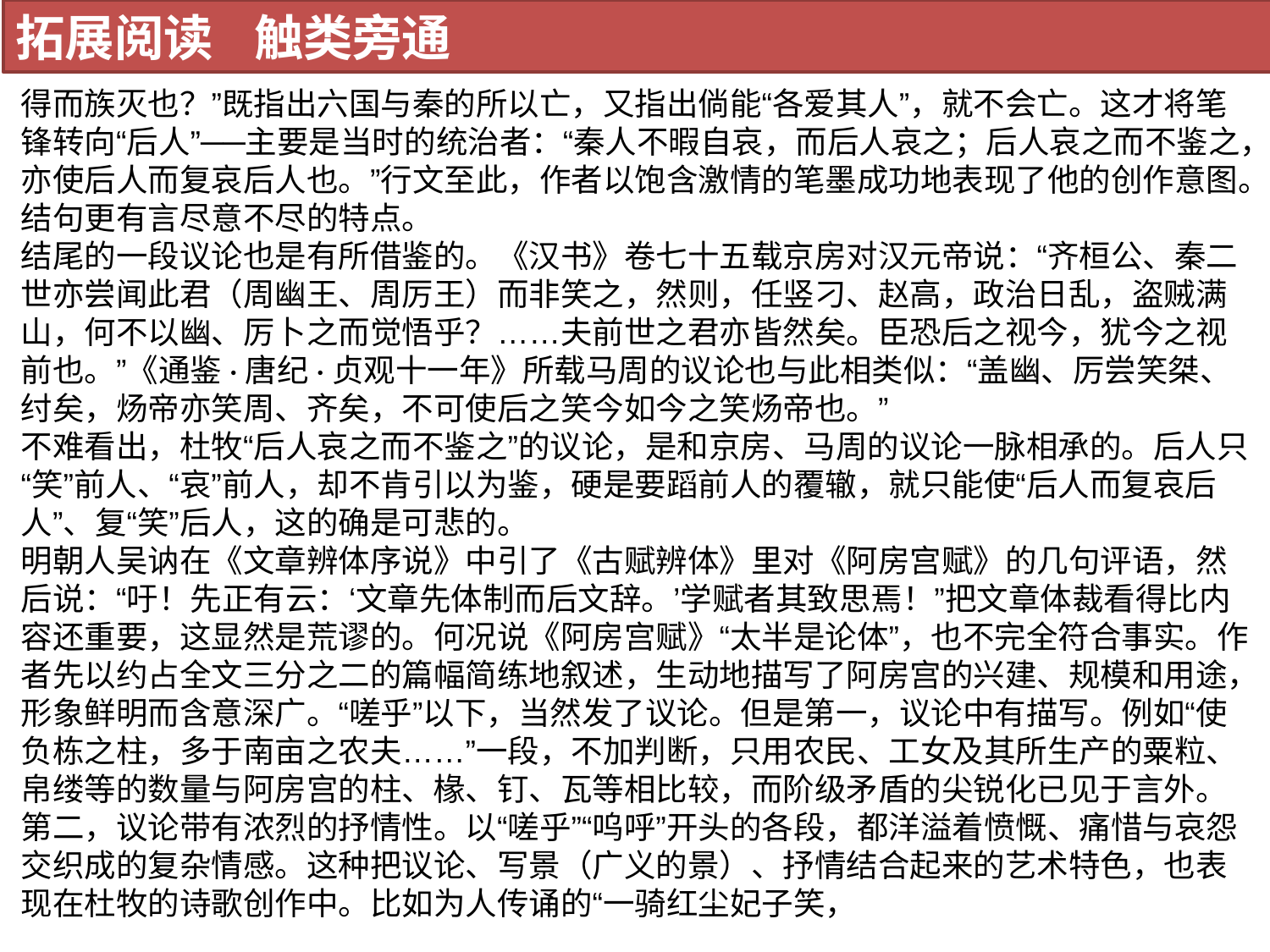

拓展阅读   触类旁通
得而族灭也？”既指出六国与秦的所以亡，又指出倘能“各爱其人”，就不会亡。这才将笔锋转向“后人”──主要是当时的统治者：“秦人不暇自哀，而后人哀之；后人哀之而不鉴之，亦使后人而复哀后人也。”行文至此，作者以饱含激情的笔墨成功地表现了他的创作意图。结句更有言尽意不尽的特点。
结尾的一段议论也是有所借鉴的。《汉书》卷七十五载京房对汉元帝说：“齐桓公、秦二世亦尝闻此君（周幽王、周厉王）而非笑之，然则，任竖刁、赵高，政治日乱，盗贼满山，何不以幽、厉卜之而觉悟乎？……夫前世之君亦皆然矣。臣恐后之视今，犹今之视前也。”《通鉴·唐纪·贞观十一年》所载马周的议论也与此相类似：“盖幽、厉尝笑桀、纣矣，炀帝亦笑周、齐矣，不可使后之笑今如今之笑炀帝也。”
不难看出，杜牧“后人哀之而不鉴之”的议论，是和京房、马周的议论一脉相承的。后人只“笑”前人、“哀”前人，却不肯引以为鉴，硬是要蹈前人的覆辙，就只能使“后人而复哀后人”、复“笑”后人，这的确是可悲的。
明朝人吴讷在《文章辨体序说》中引了《古赋辨体》里对《阿房宫赋》的几句评语，然后说：“吁！先正有云：‘文章先体制而后文辞。’学赋者其致思焉！”把文章体裁看得比内容还重要，这显然是荒谬的。何况说《阿房宫赋》“太半是论体”，也不完全符合事实。作者先以约占全文三分之二的篇幅简练地叙述，生动地描写了阿房宫的兴建、规模和用途，形象鲜明而含意深广。“嗟乎”以下，当然发了议论。但是第一，议论中有描写。例如“使负栋之柱，多于南亩之农夫……”一段，不加判断，只用农民、工女及其所生产的粟粒、帛缕等的数量与阿房宫的柱、椽、钉、瓦等相比较，而阶级矛盾的尖锐化已见于言外。第二，议论带有浓烈的抒情性。以“嗟乎”“呜呼”开头的各段，都洋溢着愤慨、痛惜与哀怨交织成的复杂情感。这种把议论、写景（广义的景）、抒情结合起来的艺术特色，也表现在杜牧的诗歌创作中。比如为人传诵的“一骑红尘妃子笑，